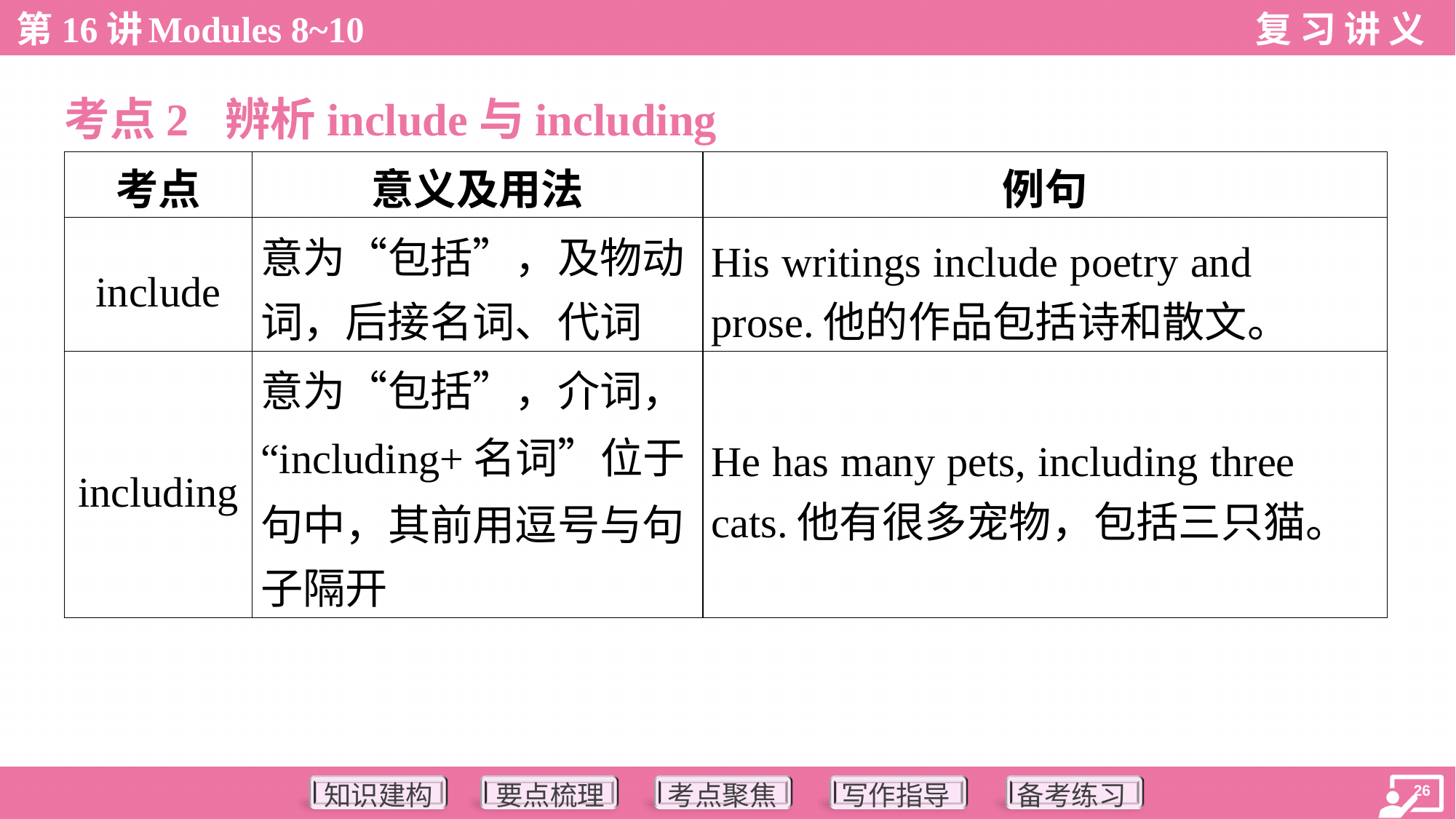

考点2  辨析include与including
| 考点 | 意义及用法 | 例句 |
| --- | --- | --- |
| include | 意为“包括”，及物动 词，后接名词、代词 | His writings include poetry and prose.他的作品包括诗和散文。 |
| including | 意为“包括”，介词， “including+名词”位于 句中，其前用逗号与句 子隔开 | He has many pets, including three cats.他有很多宠物，包括三只猫。 |